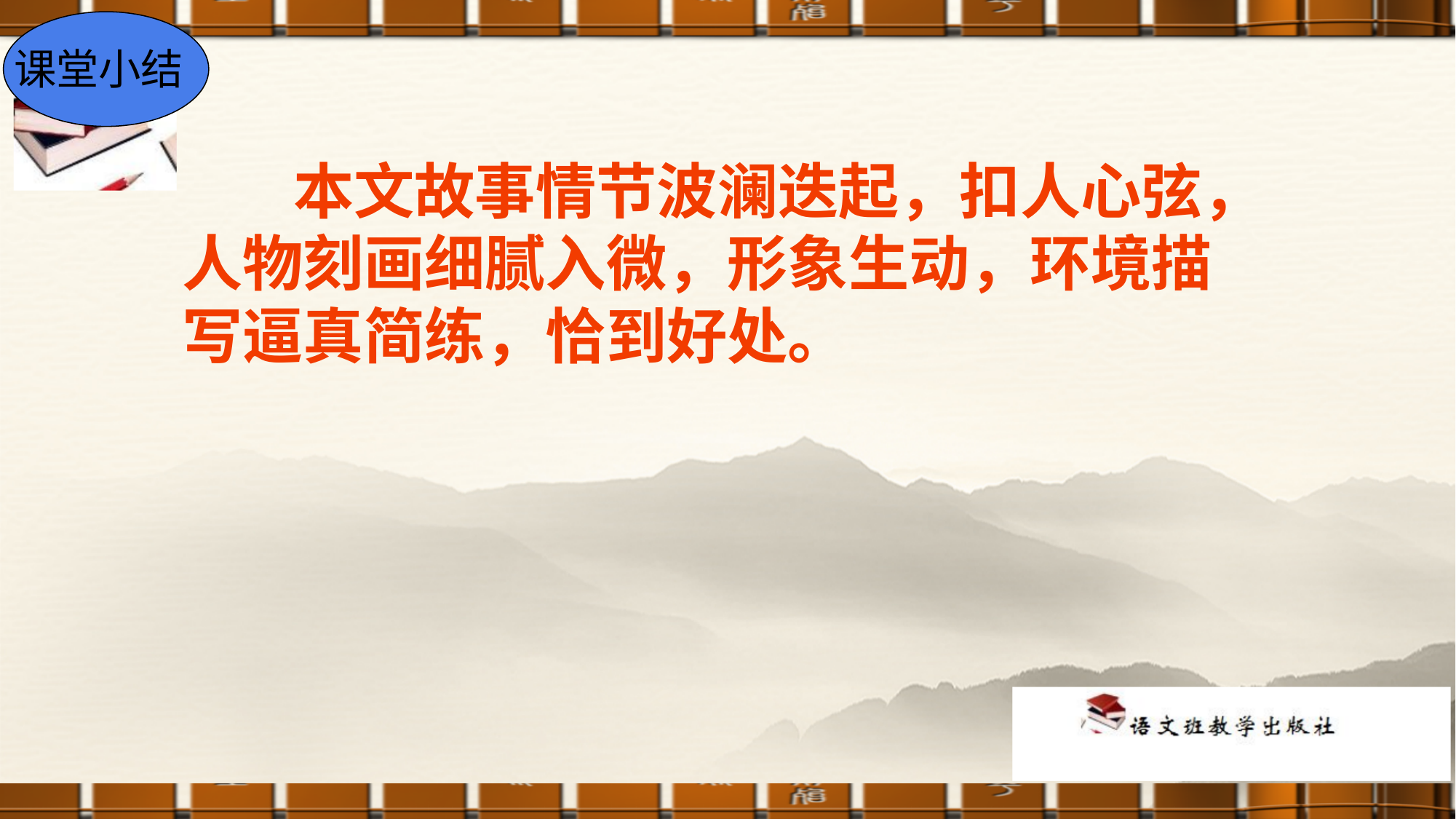

课堂小结
       本文故事情节波澜迭起，扣人心弦，人物刻画细腻入微，形象生动，环境描写逼真简练，恰到好处。